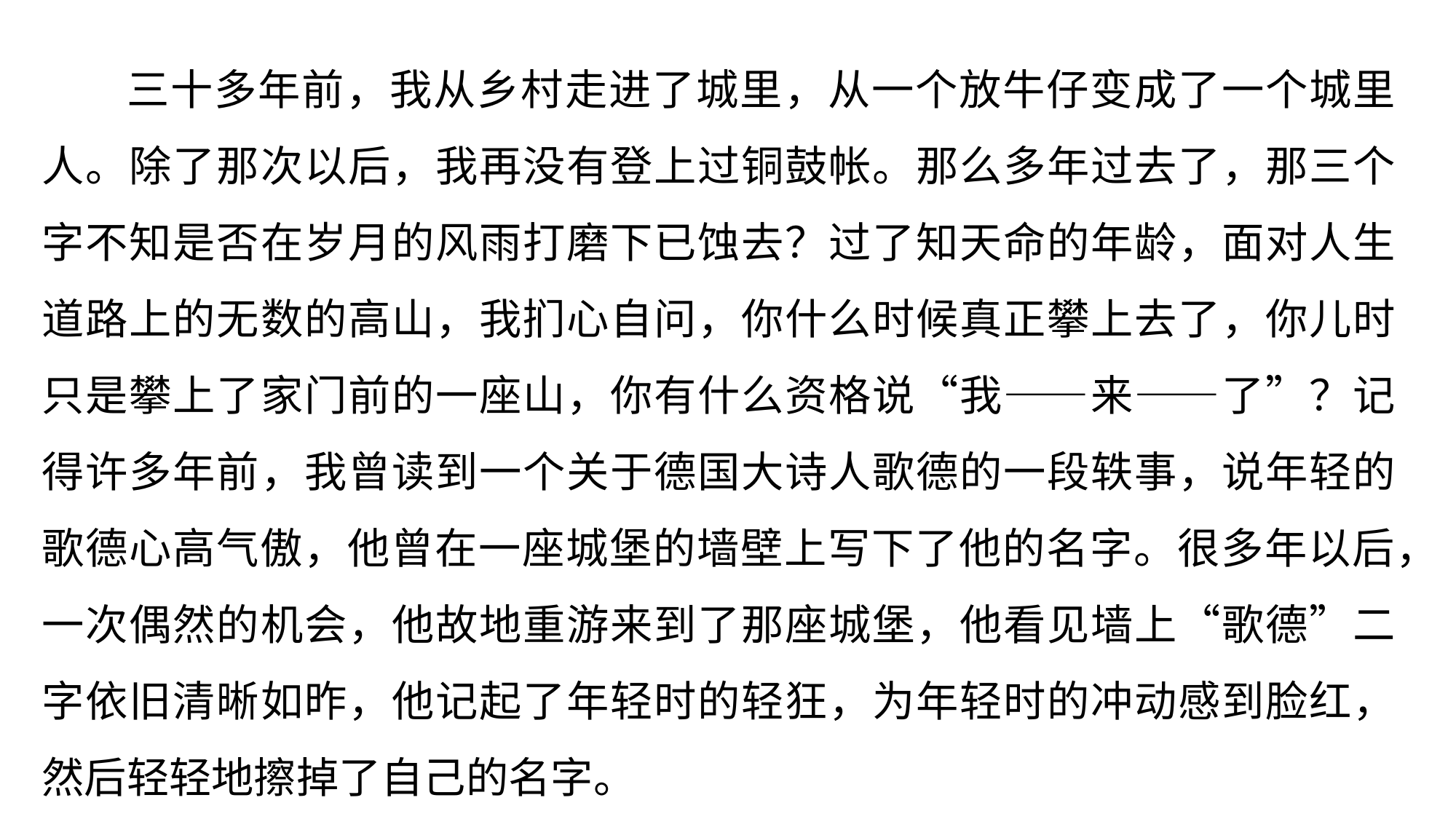

三十多年前，我从乡村走进了城里，从一个放牛仔变成了一个城里人。除了那次以后，我再没有登上过铜鼓帐。那么多年过去了，那三个字不知是否在岁月的风雨打磨下已蚀去？过了知天命的年龄，面对人生道路上的无数的高山，我扪心自问，你什么时候真正攀上去了，你儿时只是攀上了家门前的一座山，你有什么资格说“我——来——了”？记得许多年前，我曾读到一个关于德国大诗人歌德的一段轶事，说年轻的歌德心高气傲，他曾在一座城堡的墙壁上写下了他的名字。很多年以后，一次偶然的机会，他故地重游来到了那座城堡，他看见墙上“歌德”二字依旧清晰如昨，他记起了年轻时的轻狂，为年轻时的冲动感到脸红，然后轻轻地擦掉了自己的名字。